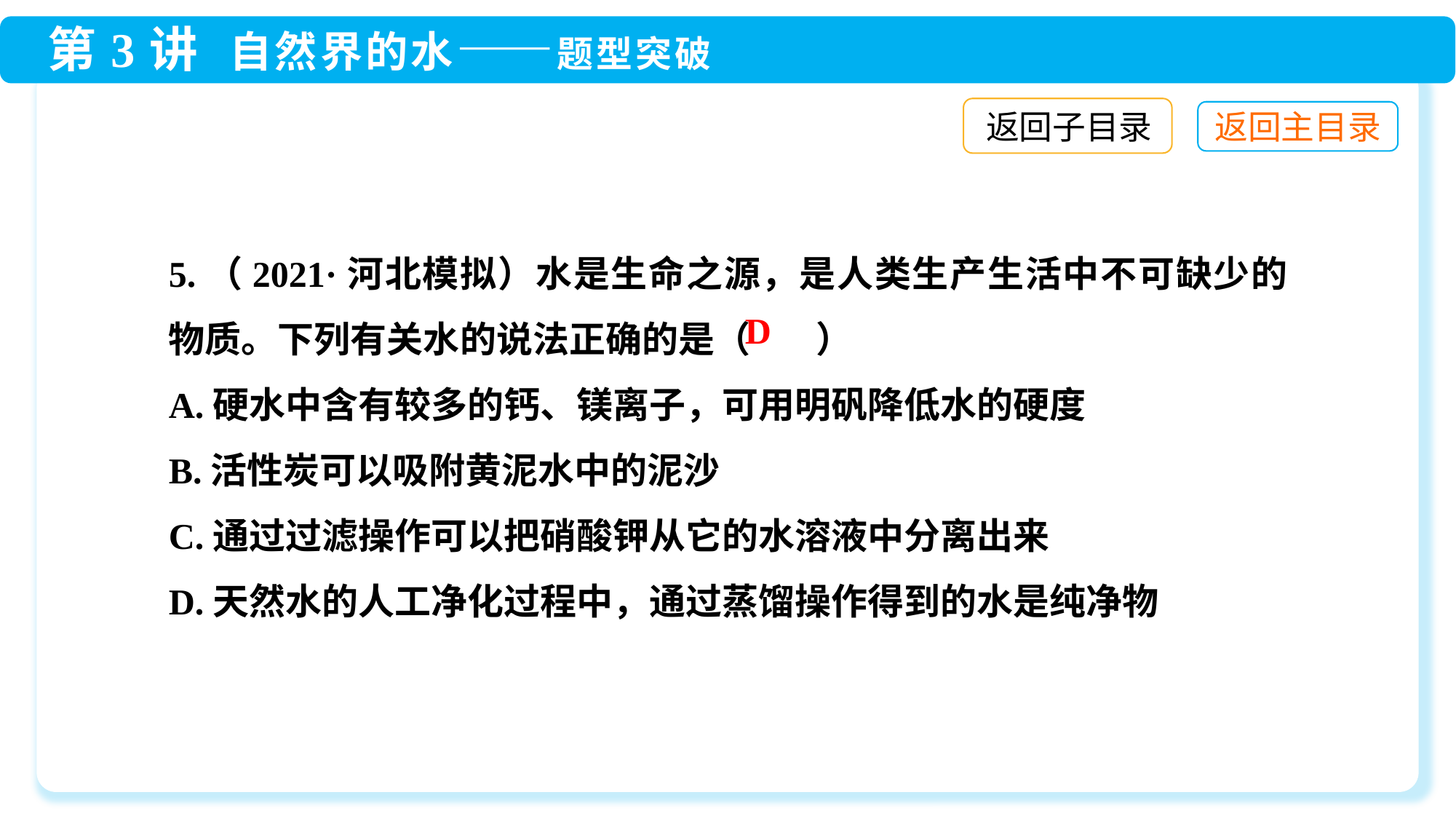

返回子目录
5.（2021·河北模拟）水是生命之源，是人类生产生活中不可缺少的物质。下列有关水的说法正确的是（        ）
A.硬水中含有较多的钙、镁离子，可用明矾降低水的硬度
B.活性炭可以吸附黄泥水中的泥沙
C.通过过滤操作可以把硝酸钾从它的水溶液中分离出来
D.天然水的人工净化过程中，通过蒸馏操作得到的水是纯净物
D